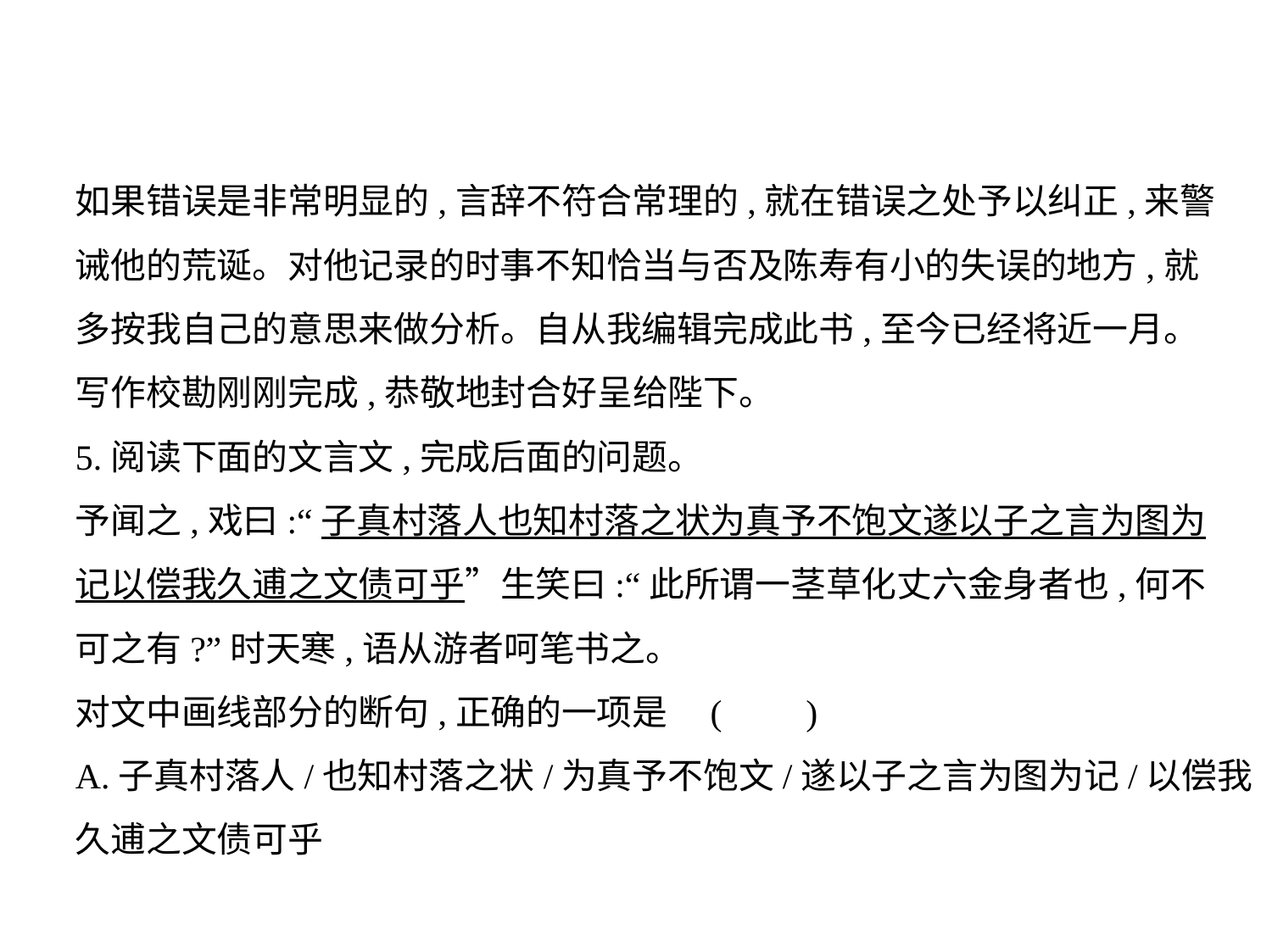

如果错误是非常明显的,言辞不符合常理的,就在错误之处予以纠正,来警
诫他的荒诞。对他记录的时事不知恰当与否及陈寿有小的失误的地方,就
多按我自己的意思来做分析。自从我编辑完成此书,至今已经将近一月。
写作校勘刚刚完成,恭敬地封合好呈给陛下。
5.阅读下面的文言文,完成后面的问题。
予闻之,戏曰:“子真村落人也知村落之状为真予不饱文遂以子之言为图为
记以偿我久逋之文债可乎”生笑曰:“此所谓一茎草化丈六金身者也,何不
可之有?”时天寒,语从游者呵笔书之。
对文中画线部分的断句,正确的一项是 (　    )
A.子真村落人/也知村落之状/为真予不饱文/遂以子之言为图为记/以偿我
久逋之文债可乎